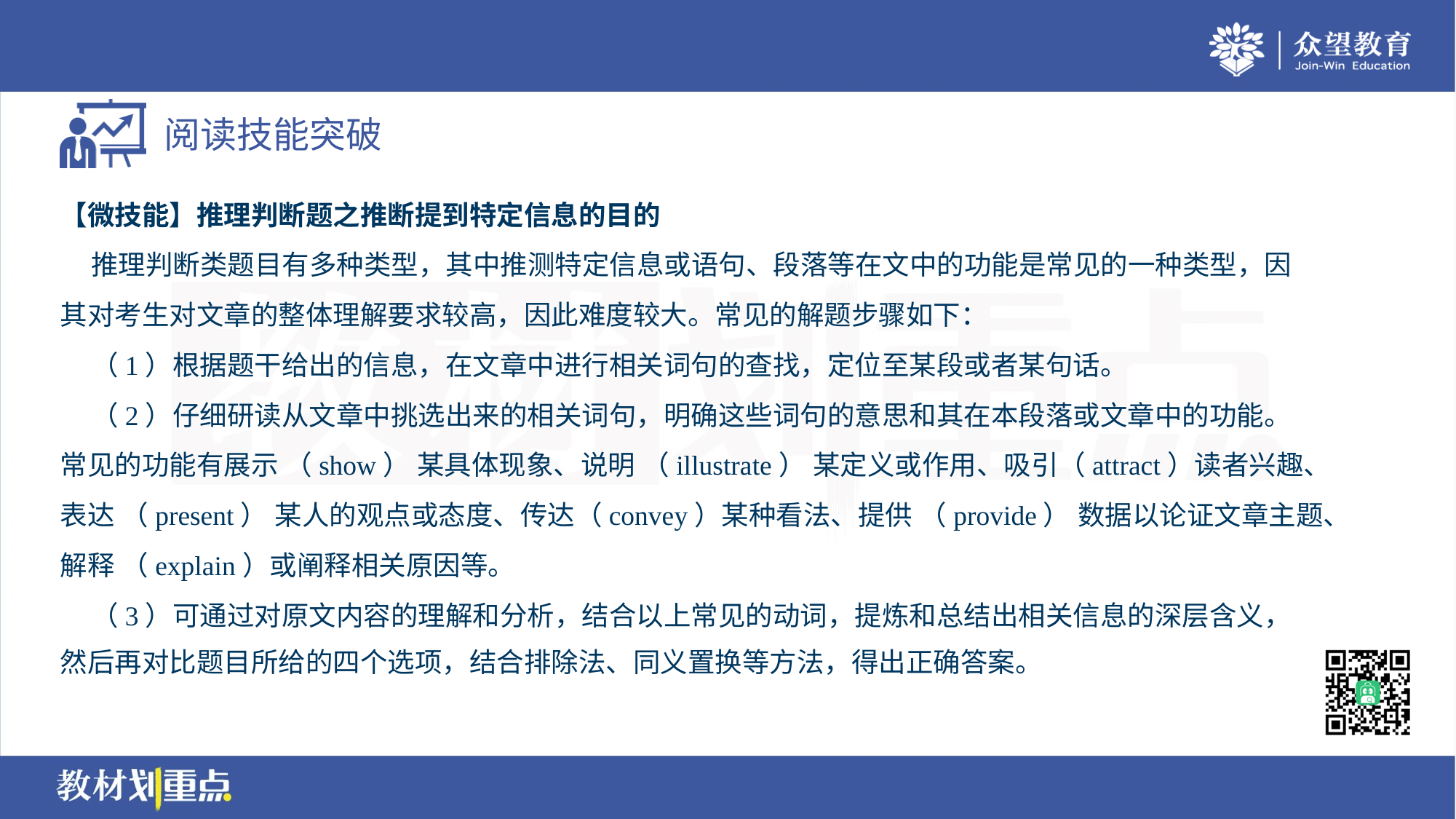

【微技能】推理判断题之推断提到特定信息的目的
    推理判断类题目有多种类型，其中推测特定信息或语句、段落等在文中的功能是常见的一种类型，因
其对考生对文章的整体理解要求较高，因此难度较大。常见的解题步骤如下：
    （1）根据题干给出的信息，在文章中进行相关词句的查找，定位至某段或者某句话。
    （2）仔细研读从文章中挑选出来的相关词句，明确这些词句的意思和其在本段落或文章中的功能。
常见的功能有展示 （show） 某具体现象、说明 （illustrate） 某定义或作用、吸引（attract）读者兴趣、
表达 （present） 某人的观点或态度、传达（convey）某种看法、提供 （provide） 数据以论证文章主题、
解释 （explain）或阐释相关原因等。
    （3）可通过对原文内容的理解和分析，结合以上常见的动词，提炼和总结出相关信息的深层含义，
然后再对比题目所给的四个选项，结合排除法、同义置换等方法，得出正确答案。